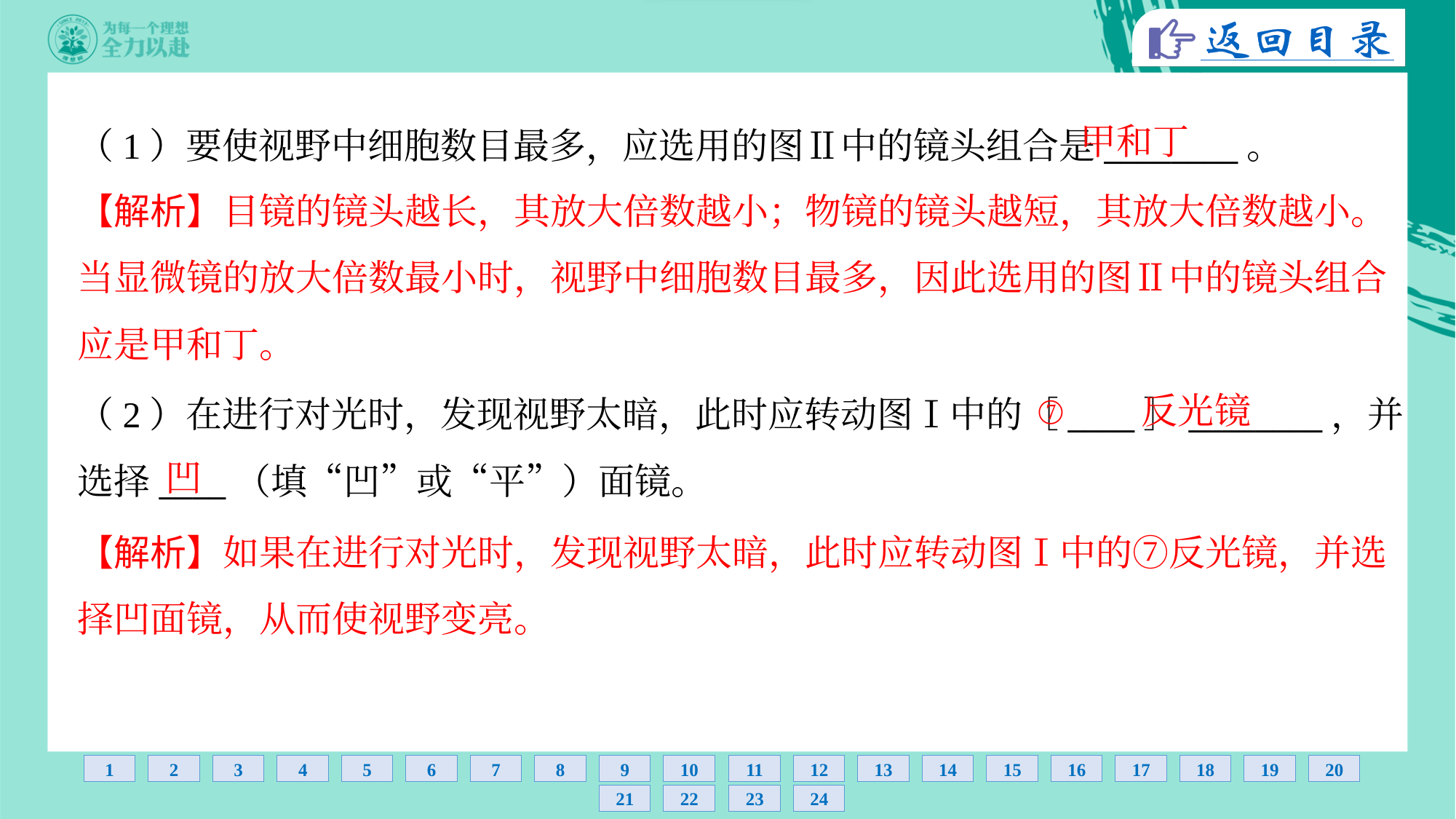

甲和丁
（1）要使视野中细胞数目最多，应选用的图Ⅱ中的镜头组合是________。
【解析】目镜的镜头越长，其放大倍数越小；物镜的镜头越短，其放大倍数越小。
当显微镜的放大倍数最小时，视野中细胞数目最多，因此选用的图Ⅱ中的镜头组合
应是甲和丁。
⑦
反光镜
（2）在进行对光时，发现视野太暗，此时应转动图Ⅰ中的［____］________，并
选择____（填“凹”或“平”）面镜。
凹
【解析】如果在进行对光时，发现视野太暗，此时应转动图Ⅰ中的⑦反光镜，并选
择凹面镜，从而使视野变亮。